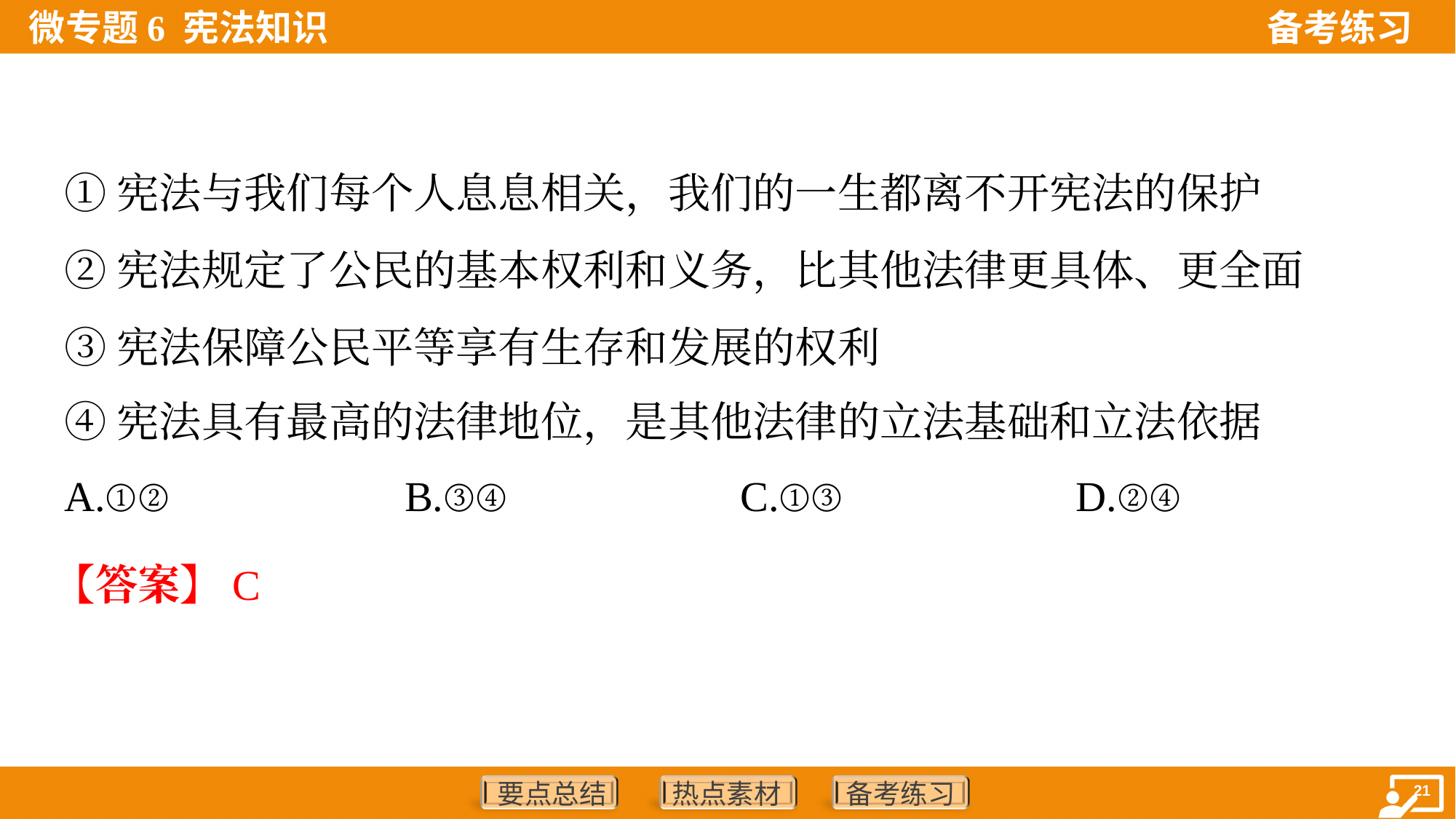

①宪法与我们每个人息息相关，我们的一生都离不开宪法的保护
②宪法规定了公民的基本权利和义务，比其他法律更具体、更全面
③宪法保障公民平等享有生存和发展的权利
④宪法具有最高的法律地位，是其他法律的立法基础和立法依据
A.①②	B.③④	C.①③	D.②④
【答案】C